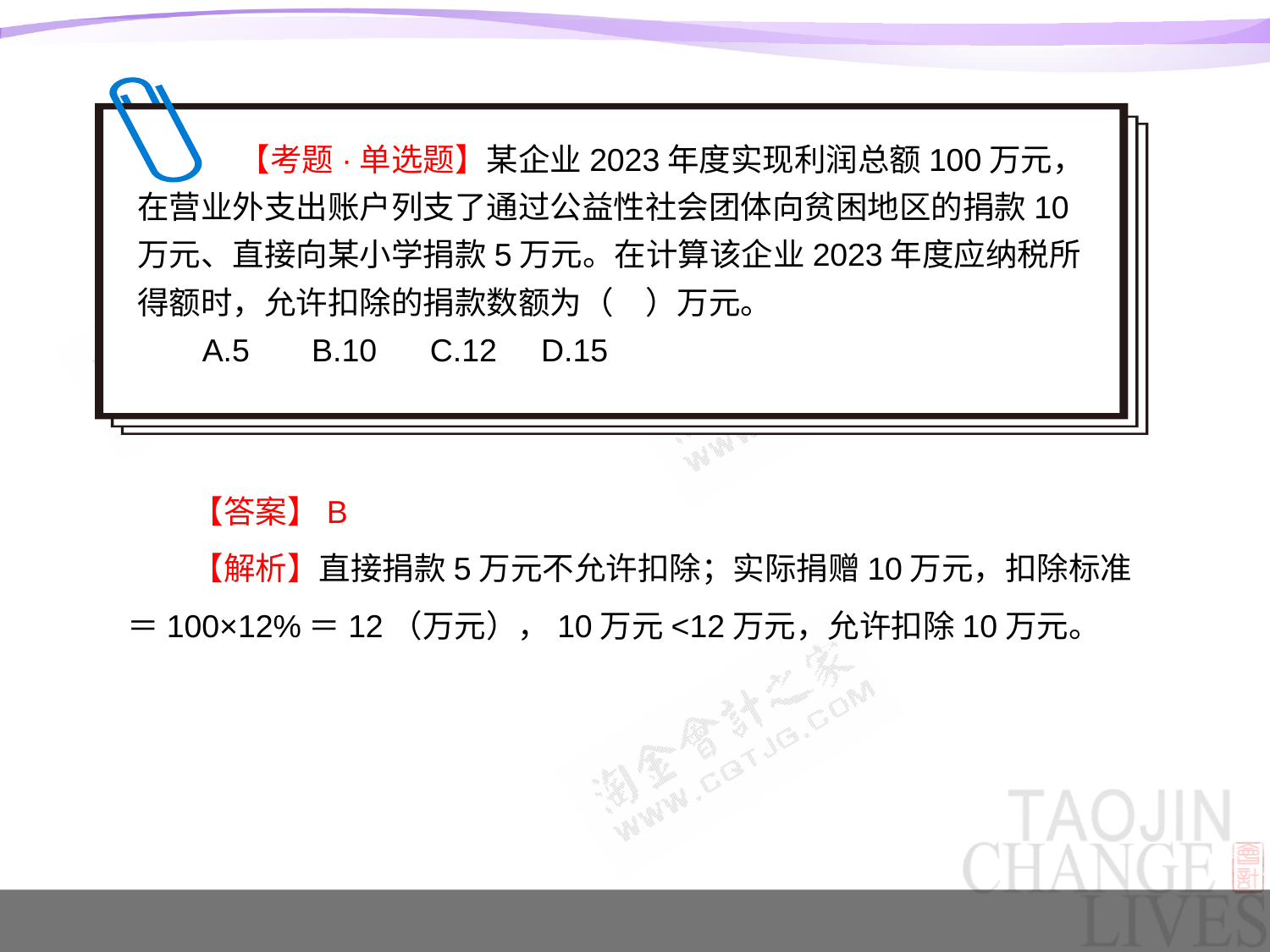

【考题·单选题】某企业2023年度实现利润总额100万元，在营业外支出账户列支了通过公益性社会团体向贫困地区的捐款10万元、直接向某小学捐款5万元。在计算该企业2023年度应纳税所得额时，允许扣除的捐款数额为（　）万元。
A.5       B.10      C.12     D.15

【答案】B
【解析】直接捐款5万元不允许扣除；实际捐赠10万元，扣除标准＝100×12%＝12（万元），10万元<12万元，允许扣除10万元。